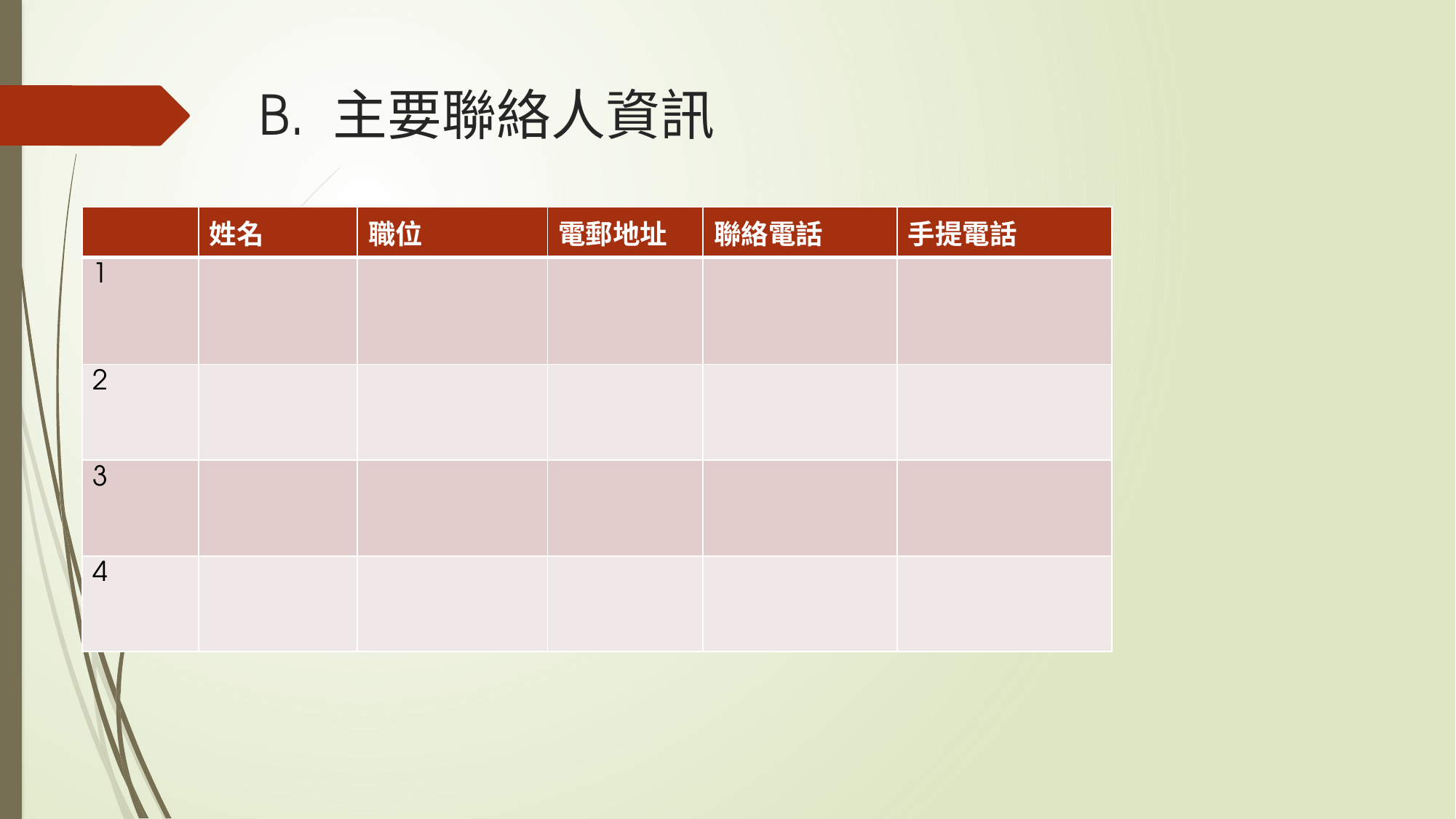

# B. 主要聯絡人資訊
|  | 姓名 | 職位 | 電郵地址 | 聯絡電話 | 手提電話 |
| --- | --- | --- | --- | --- | --- |
| 1 |  |  |  |  |  |
| 2 |  |  |  |  |  |
| 3 |  |  |  |  |  |
| 4 |  |  |  |  |  |